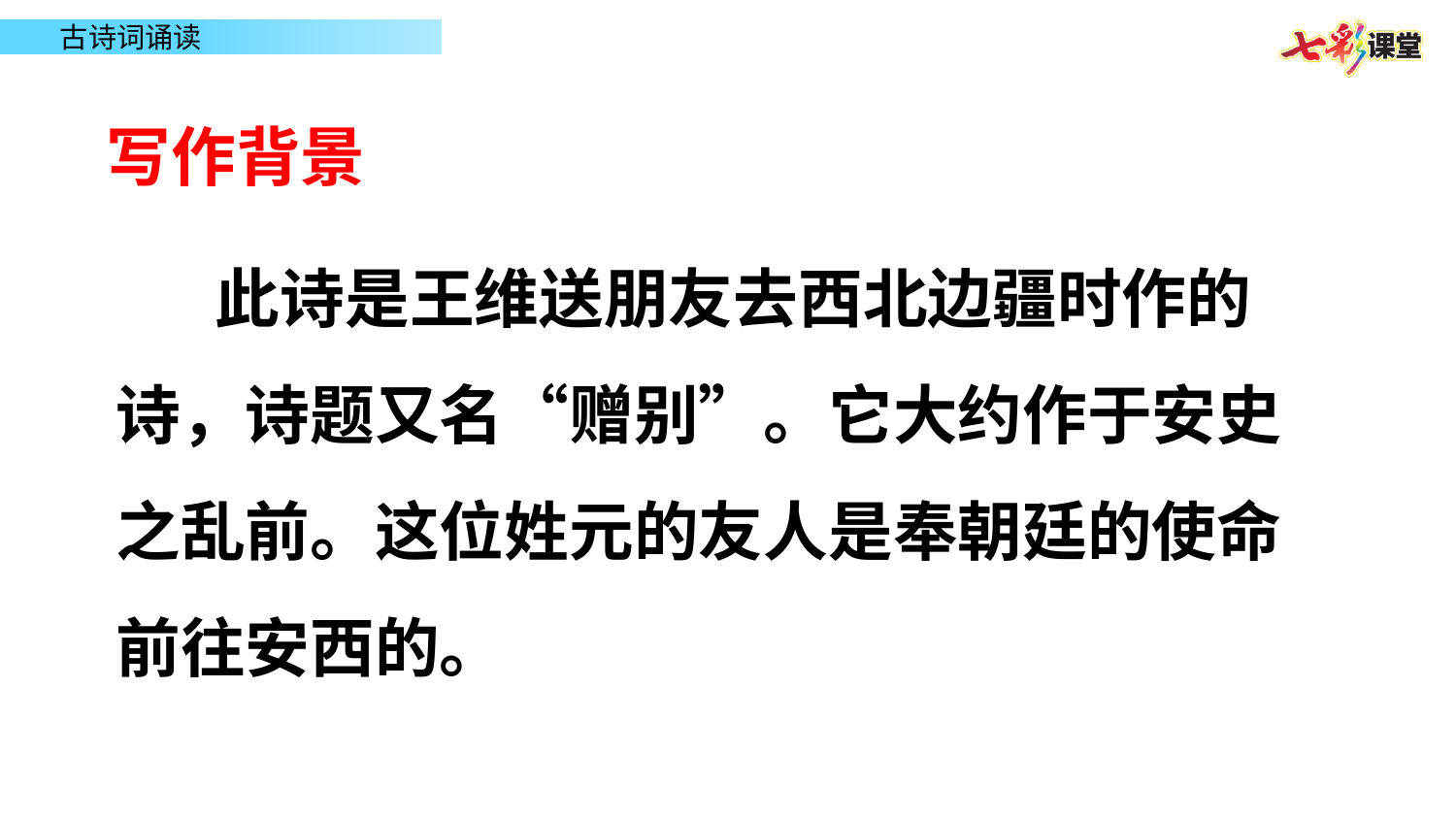

写作背景
此诗是王维送朋友去西北边疆时作的诗，诗题又名“赠别”。它大约作于安史之乱前。这位姓元的友人是奉朝廷的使命前往安西的。